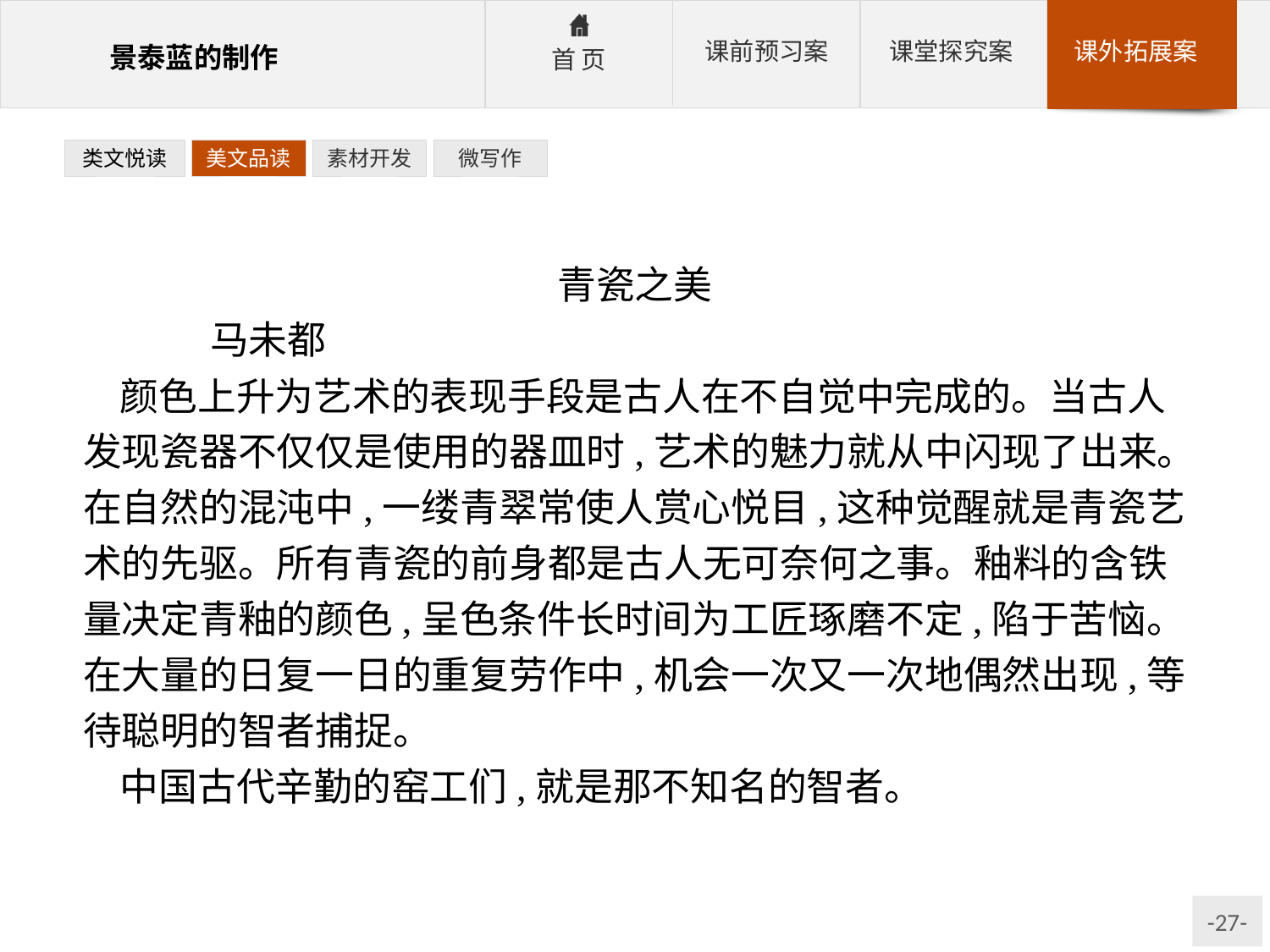

类文悦读
美文品读
素材开发
微写作
青瓷之美
	马未都
颜色上升为艺术的表现手段是古人在不自觉中完成的。当古人发现瓷器不仅仅是使用的器皿时,艺术的魅力就从中闪现了出来。在自然的混沌中,一缕青翠常使人赏心悦目,这种觉醒就是青瓷艺术的先驱。所有青瓷的前身都是古人无可奈何之事。釉料的含铁量决定青釉的颜色,呈色条件长时间为工匠琢磨不定,陷于苦恼。在大量的日复一日的重复劳作中,机会一次又一次地偶然出现,等待聪明的智者捕捉。
中国古代辛勤的窑工们,就是那不知名的智者。